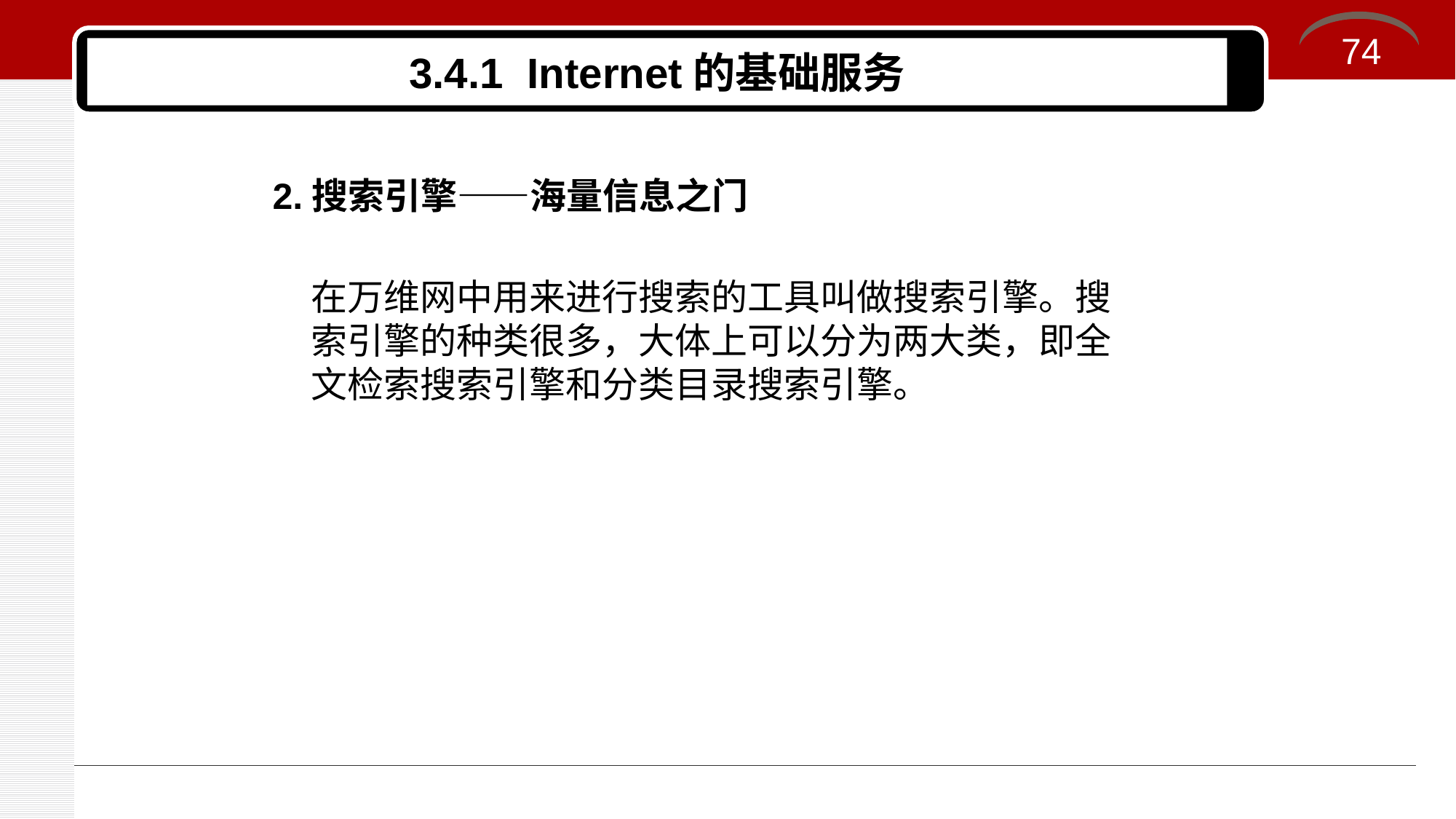

74
# 3.4.1  Internet的基础服务
2.搜索引擎——海量信息之门
在万维网中用来进行搜索的工具叫做搜索引擎。搜索引擎的种类很多，大体上可以分为两大类，即全文检索搜索引擎和分类目录搜索引擎。